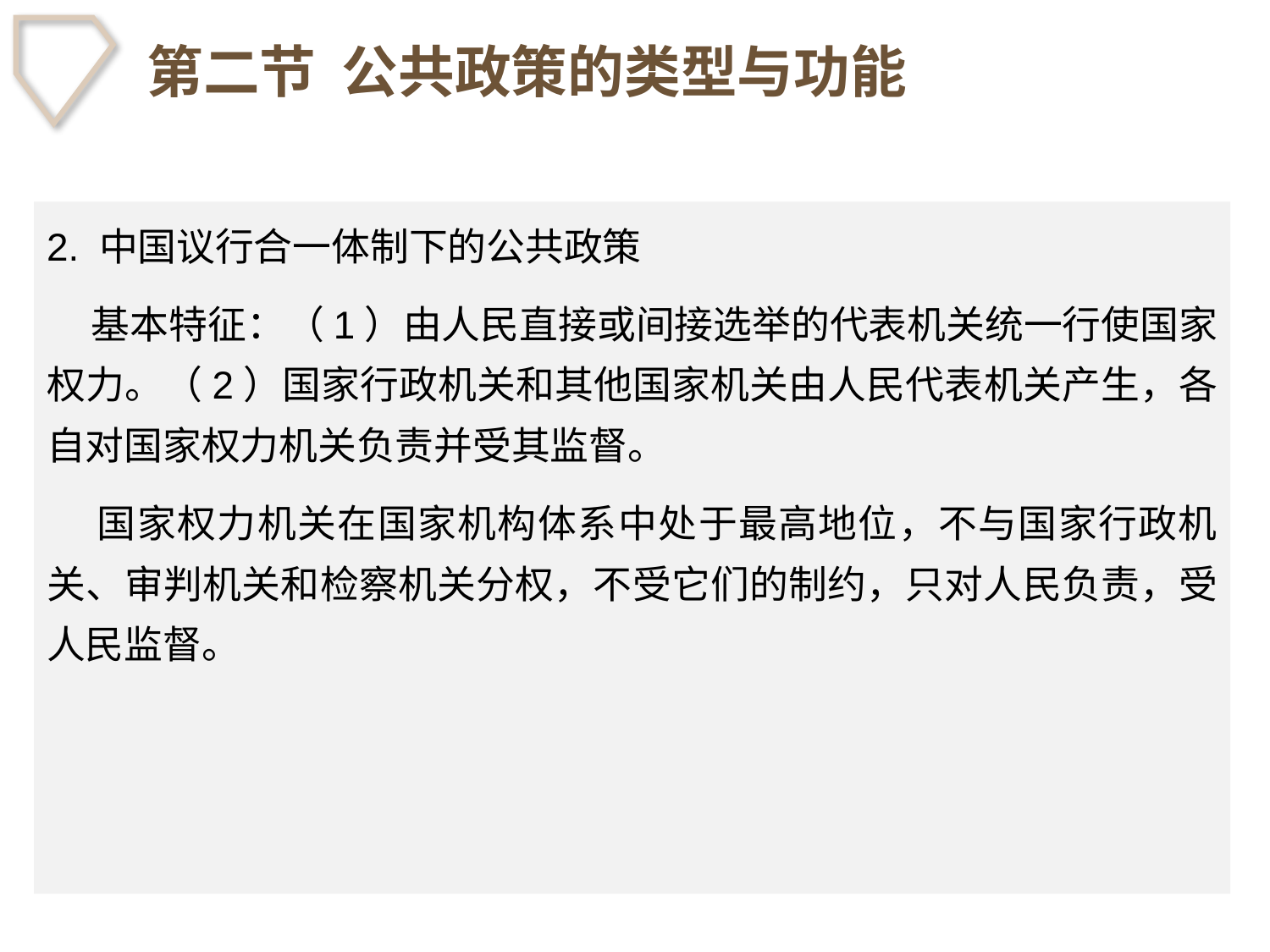

# 第二节  公共政策的类型与功能
2. 中国议行合一体制下的公共政策
    基本特征：（1）由人民直接或间接选举的代表机关统一行使国家权力。（2）国家行政机关和其他国家机关由人民代表机关产生，各自对国家权力机关负责并受其监督。
    国家权力机关在国家机构体系中处于最高地位，不与国家行政机关、审判机关和检察机关分权，不受它们的制约，只对人民负责，受人民监督。